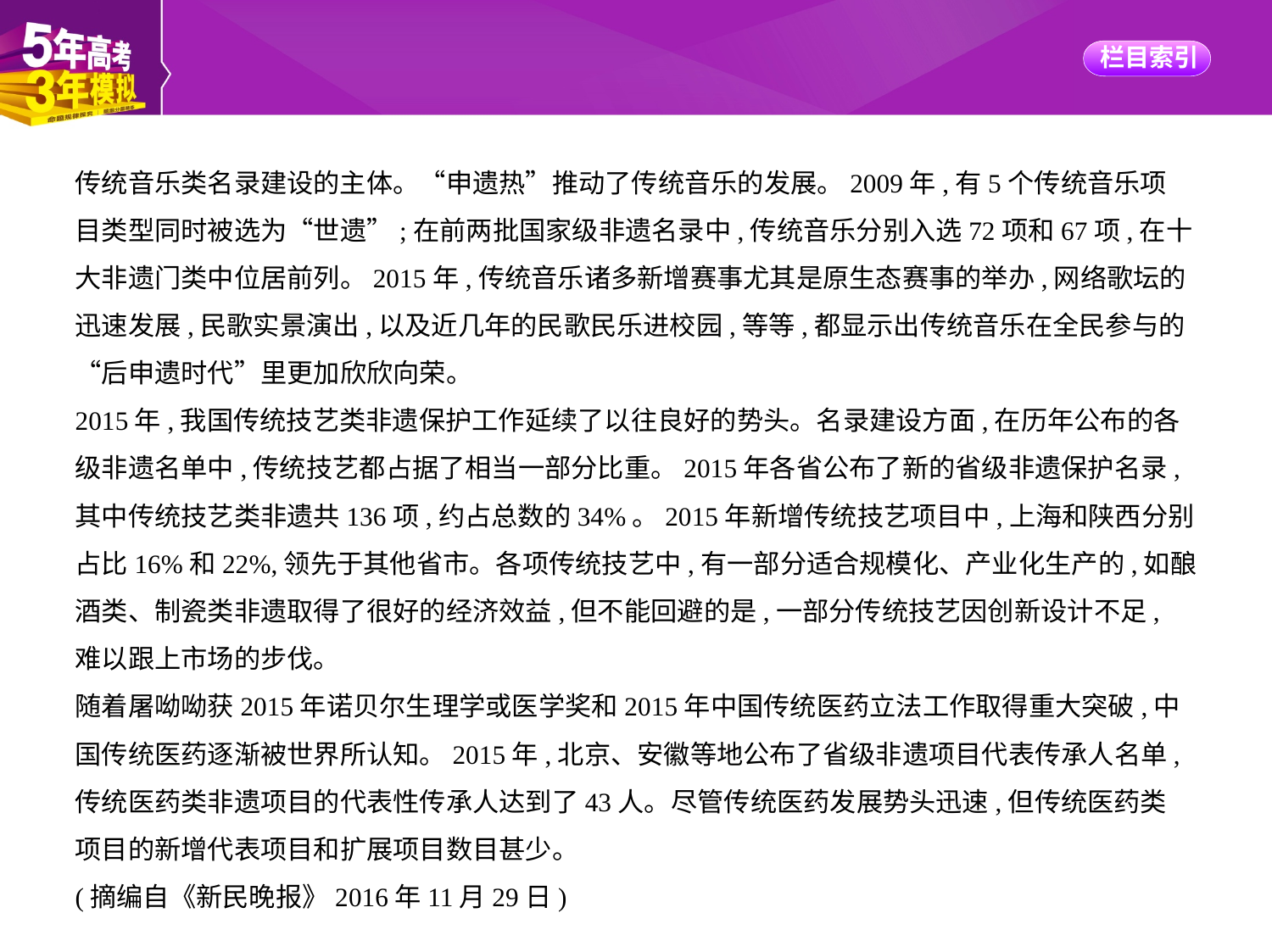

传统音乐类名录建设的主体。“申遗热”推动了传统音乐的发展。2009年,有5个传统音乐项
目类型同时被选为“世遗”;在前两批国家级非遗名录中,传统音乐分别入选72项和67项,在十
大非遗门类中位居前列。2015年,传统音乐诸多新增赛事尤其是原生态赛事的举办,网络歌坛的
迅速发展,民歌实景演出,以及近几年的民歌民乐进校园,等等,都显示出传统音乐在全民参与的
“后申遗时代”里更加欣欣向荣。
2015年,我国传统技艺类非遗保护工作延续了以往良好的势头。名录建设方面,在历年公布的各
级非遗名单中,传统技艺都占据了相当一部分比重。2015年各省公布了新的省级非遗保护名录,
其中传统技艺类非遗共136项,约占总数的34%。2015年新增传统技艺项目中,上海和陕西分别
占比16%和22%,领先于其他省市。各项传统技艺中,有一部分适合规模化、产业化生产的,如酿
酒类、制瓷类非遗取得了很好的经济效益,但不能回避的是,一部分传统技艺因创新设计不足,
难以跟上市场的步伐。
随着屠呦呦获2015年诺贝尔生理学或医学奖和2015年中国传统医药立法工作取得重大突破,中
国传统医药逐渐被世界所认知。2015年,北京、安徽等地公布了省级非遗项目代表传承人名单,
传统医药类非遗项目的代表性传承人达到了43人。尽管传统医药发展势头迅速,但传统医药类
项目的新增代表项目和扩展项目数目甚少。
(摘编自《新民晚报》2016年11月29日)